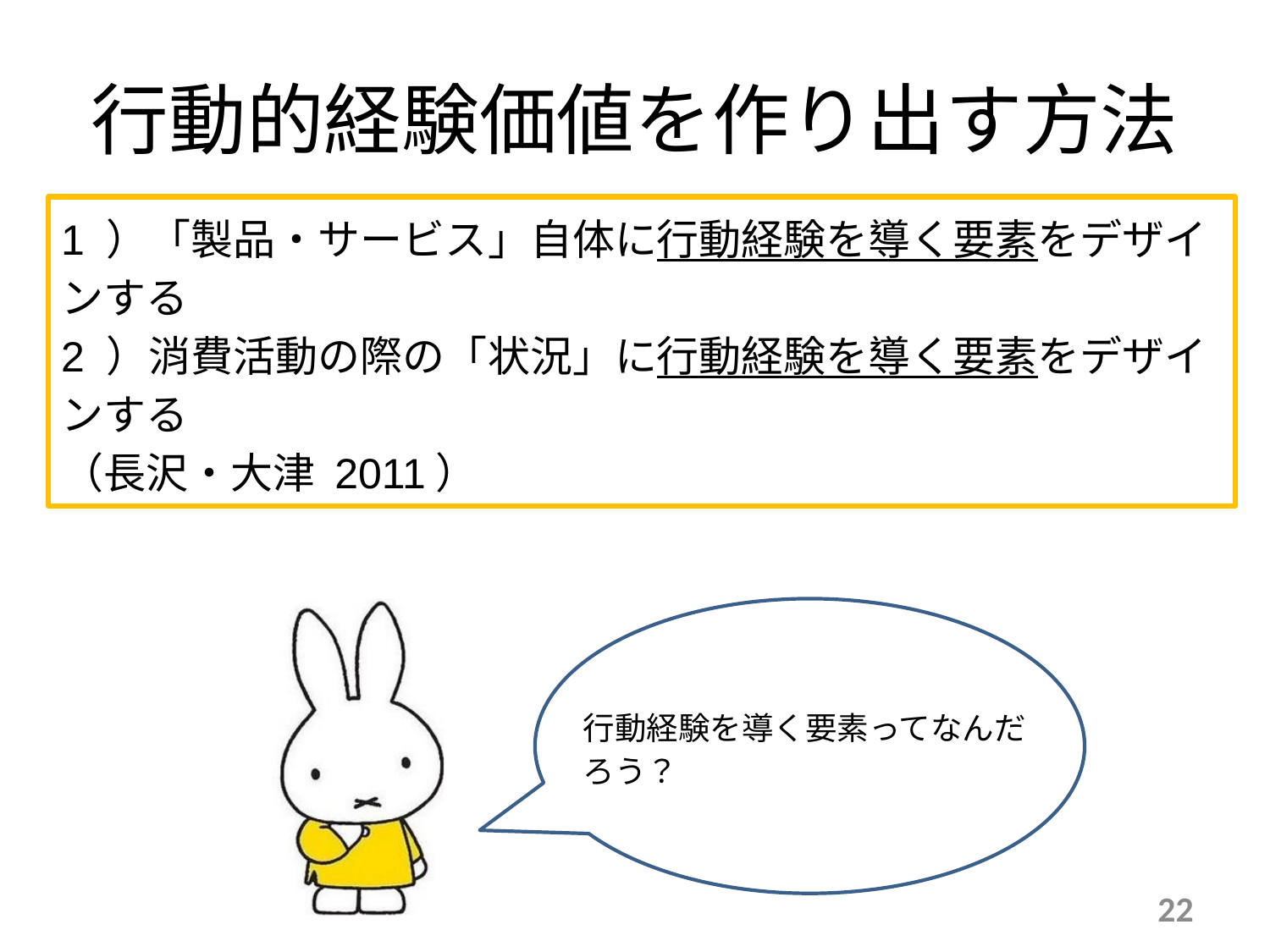

行動的経験価値を作り出す方法
1 ）「製品・サービス」自体に行動経験を導く要素をデザインする
2 ）消費活動の際の「状況」に行動経験を導く要素をデザインする
（長沢・大津 2011）

行動経験を導く要素ってなんだろう？
22